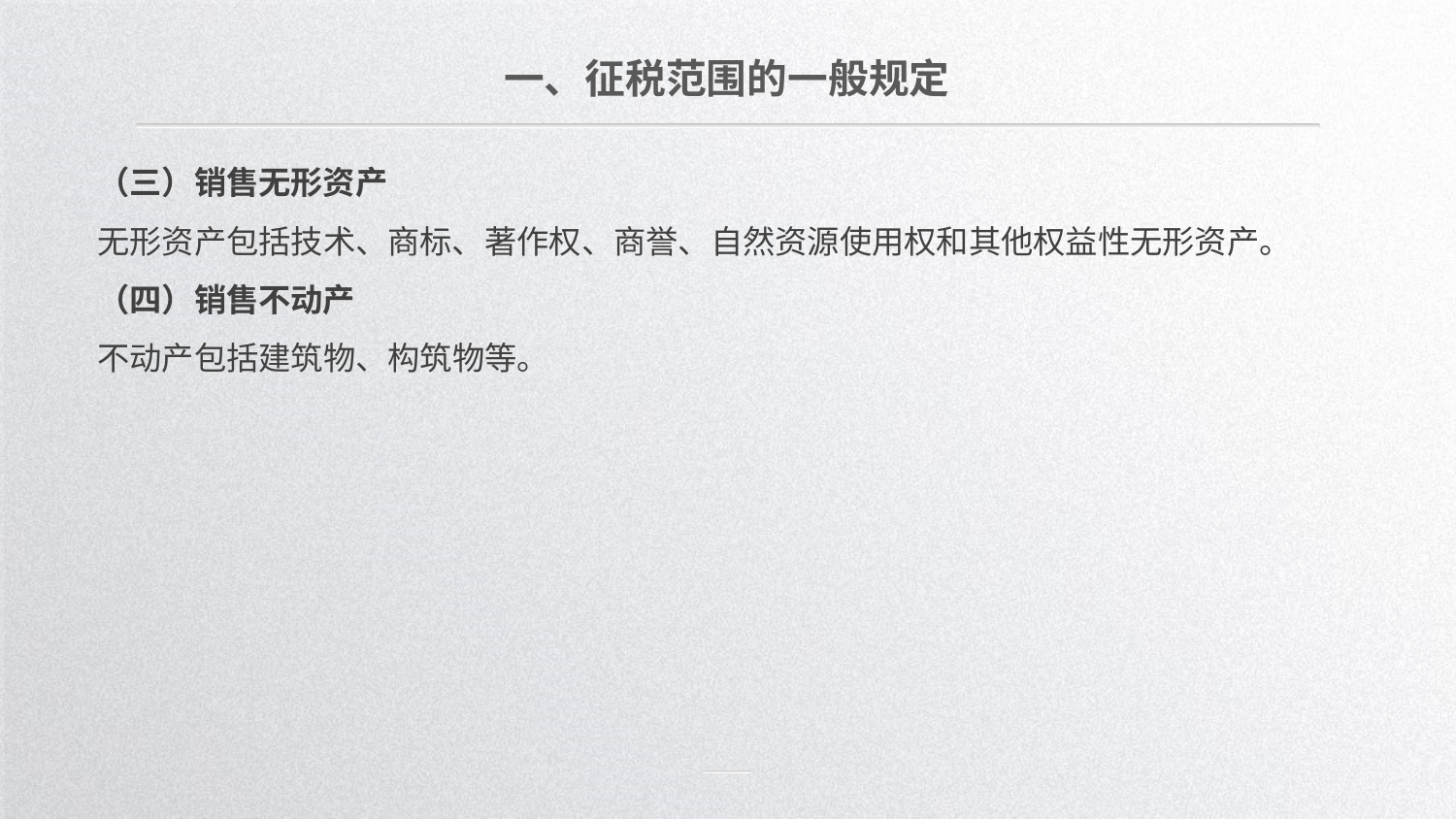

一、征税范围的一般规定
（三）销售无形资产
无形资产包括技术、商标、著作权、商誉、自然资源使用权和其他权益性无形资产。
（四）销售不动产
不动产包括建筑物、构筑物等。